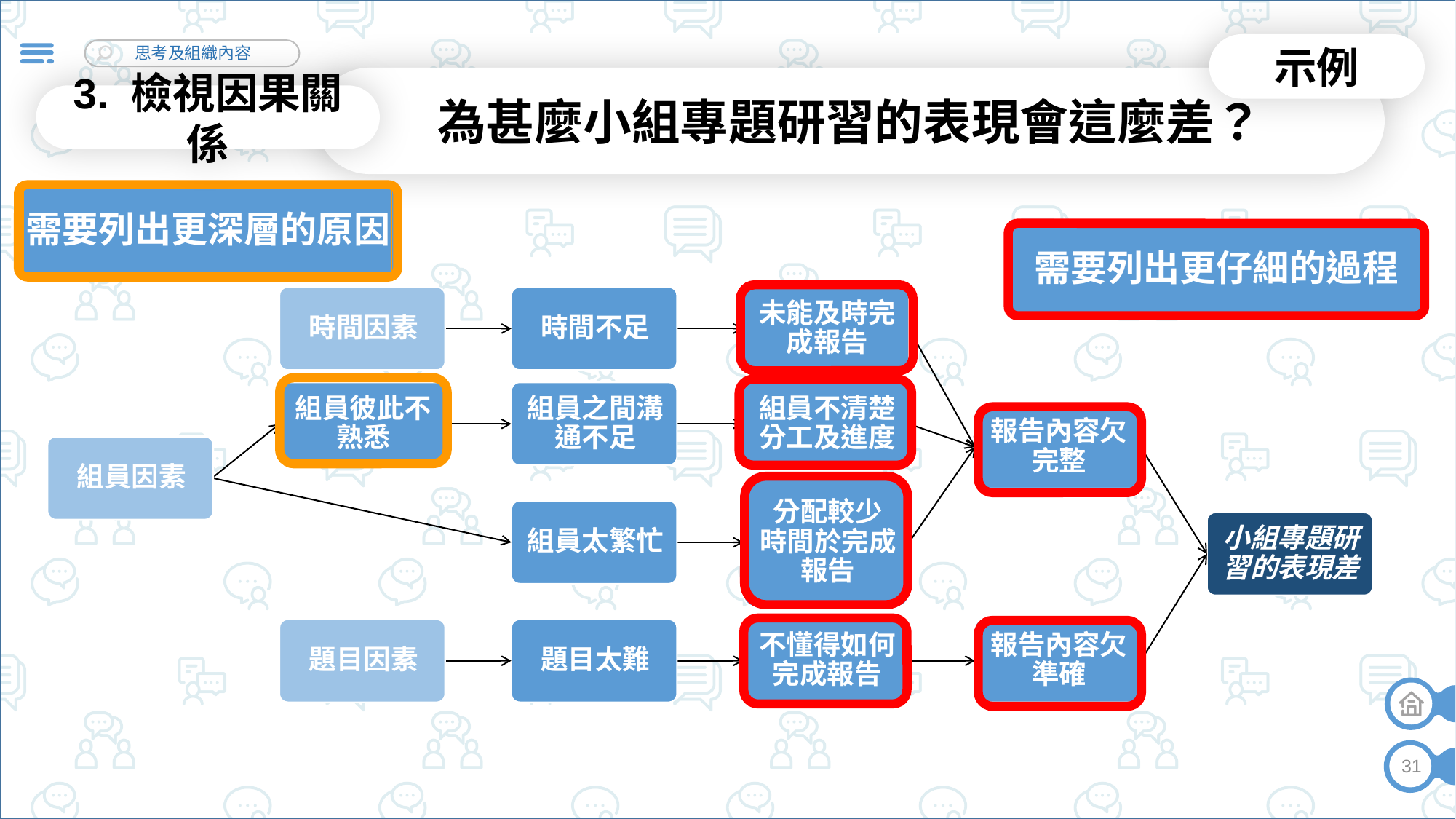

示例
為甚麼小組專題研習的表現會這麼差？
3. 檢視因果關係

需要列出更深層的原因
小組專題研習的表現差

報告內容欠完整

未能及時完成報告

時間不足

時間因素

組員不清楚分工及進度

組員之間溝通不足

組員彼此不熟悉

分配較少
時間於完成報告

組員太繁忙

組員因素

報告內容欠準確

不懂得如何完成報告

題目太難

題目因素

需要列出更仔細的過程

31